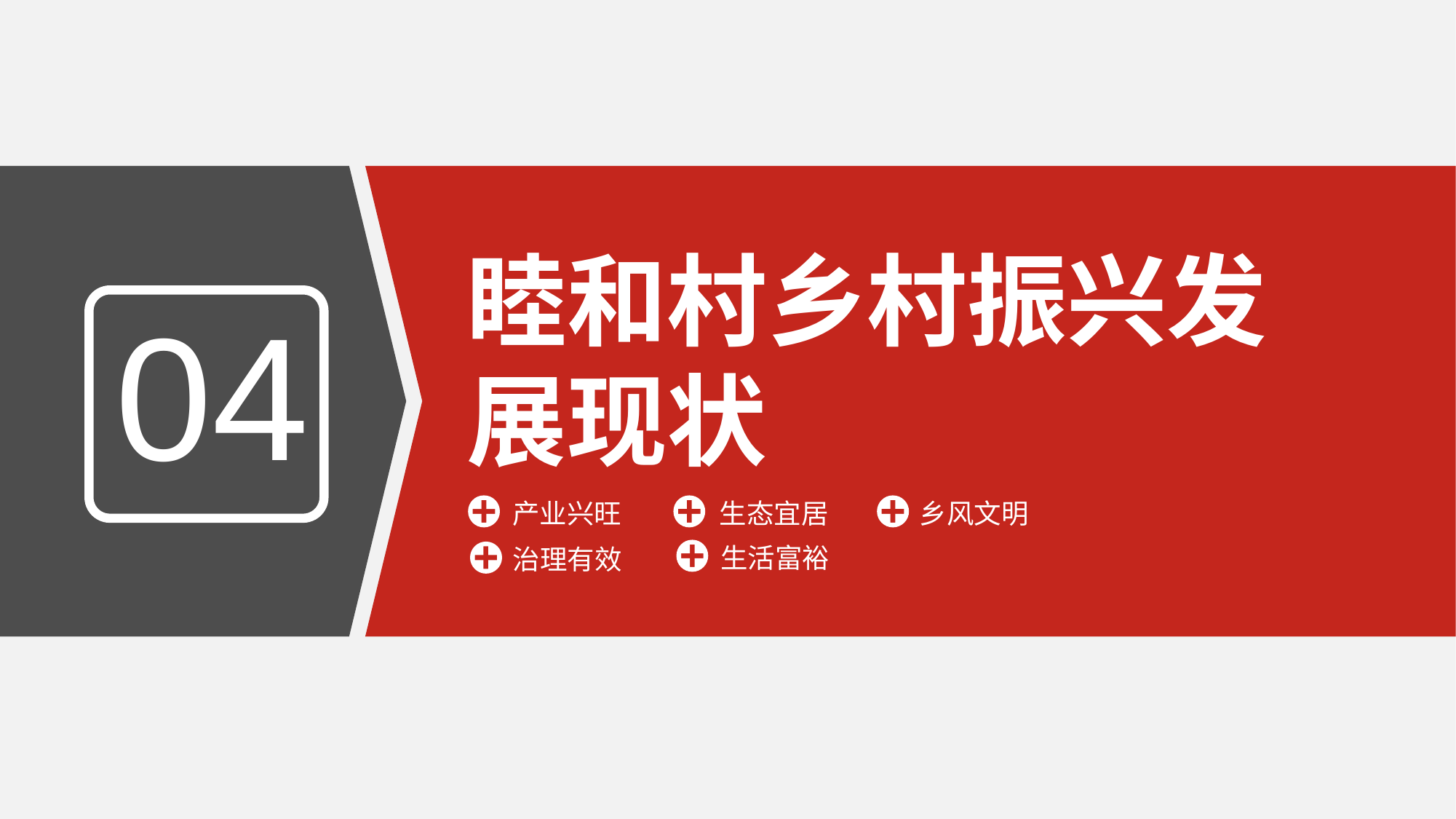

睦和村乡村振兴发展现状
04

产业兴旺
生态宜居
乡风文明

生活富裕
治理有效